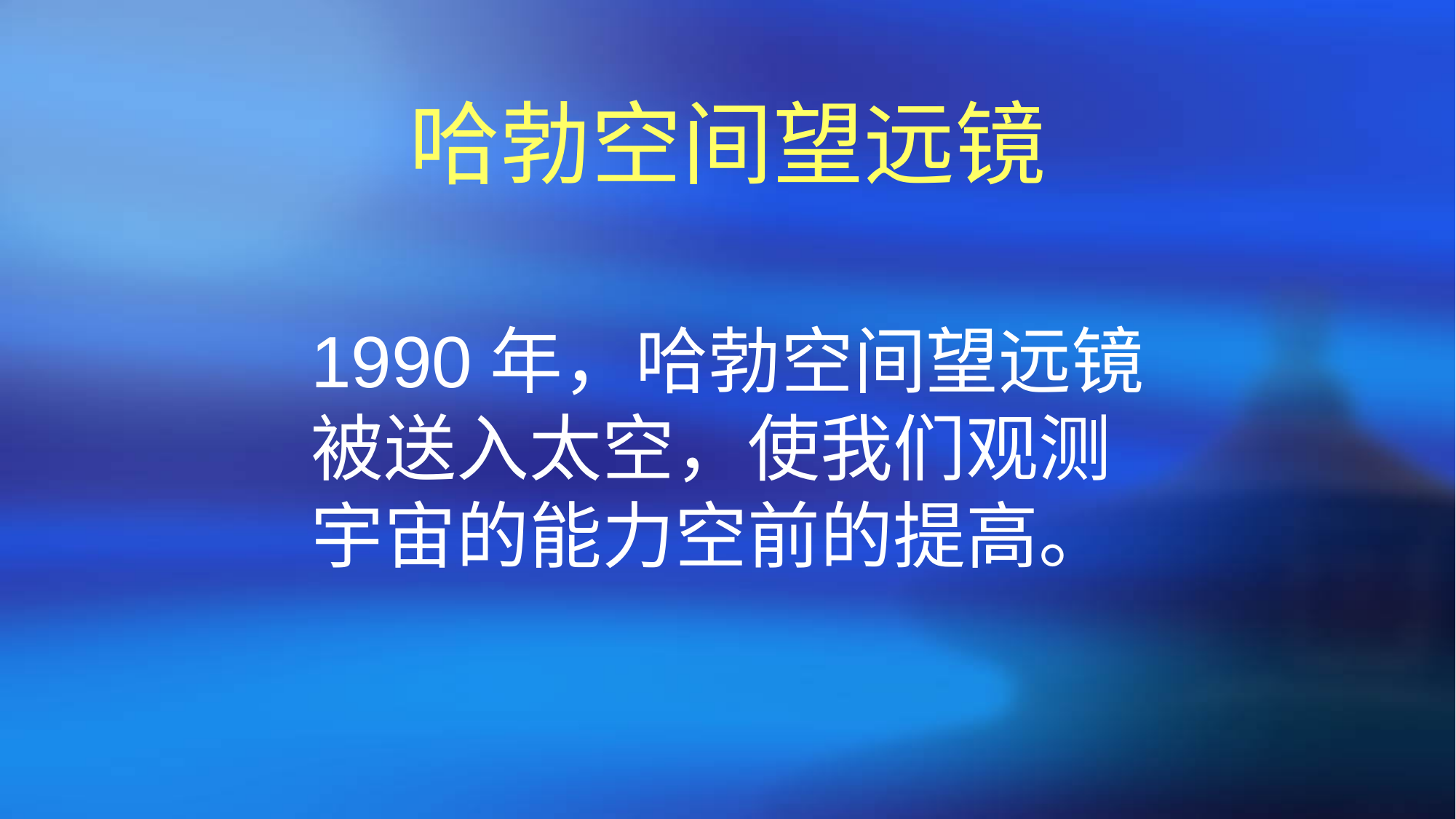

哈勃空间望远镜
1990年，哈勃空间望远镜被送入太空，使我们观测宇宙的能力空前的提高。